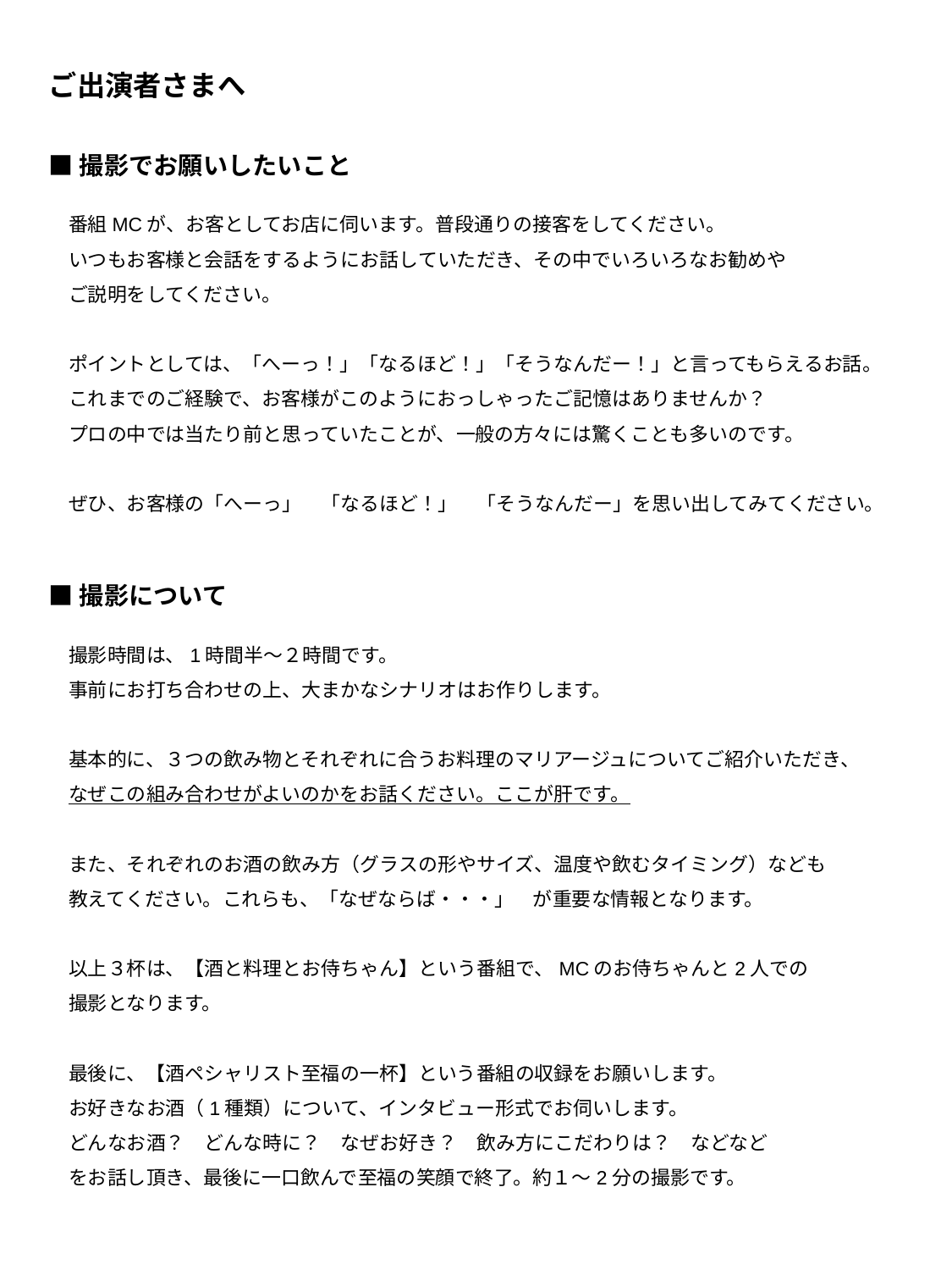

# ご出演者さまへ
■撮影でお願いしたいこと
番組MCが、お客としてお店に伺います。普段通りの接客をしてください。
いつもお客様と会話をするようにお話していただき、その中でいろいろなお勧めや
ご説明をしてください。

ポイントとしては、「へーっ！」「なるほど！」「そうなんだー！」と言ってもらえるお話。
これまでのご経験で、お客様がこのようにおっしゃったご記憶はありませんか？
プロの中では当たり前と思っていたことが、一般の方々には驚くことも多いのです。

ぜひ、お客様の「へーっ」　「なるほど！」　「そうなんだー」を思い出してみてください。
■撮影について
撮影時間は、1時間半～２時間です。
事前にお打ち合わせの上、大まかなシナリオはお作りします。

基本的に、３つの飲み物とそれぞれに合うお料理のマリアージュについてご紹介いただき、
なぜこの組み合わせがよいのかをお話ください。ここが肝です。

また、それぞれのお酒の飲み方（グラスの形やサイズ、温度や飲むタイミング）なども
教えてください。これらも、「なぜならば・・・」　が重要な情報となります。

以上３杯は、【酒と料理とお侍ちゃん】という番組で、MCのお侍ちゃんと2人での
撮影となります。

最後に、【酒ペシャリスト至福の一杯】という番組の収録をお願いします。
お好きなお酒（1種類）について、インタビュー形式でお伺いします。
どんなお酒？　どんな時に？　なぜお好き？　飲み方にこだわりは？　などなど
をお話し頂き、最後に一口飲んで至福の笑顔で終了。約１～2分の撮影です。